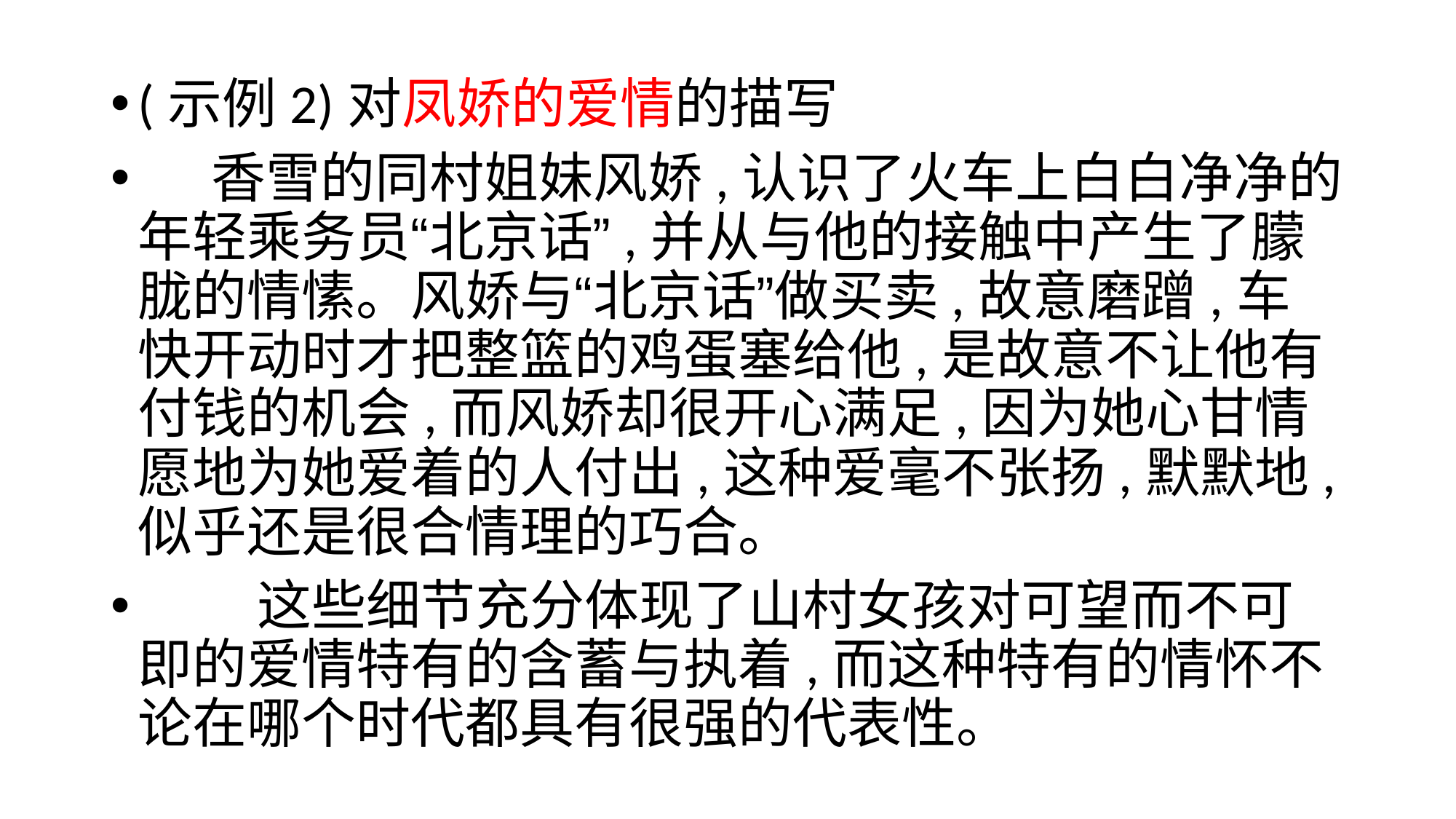

(示例2)对凤娇的爱情的描写
    香雪的同村姐妹风娇,认识了火车上白白净净的年轻乘务员“北京话”,并从与他的接触中产生了朦胧的情愫。风娇与“北京话”做买卖,故意磨蹭,车快开动时才把整篮的鸡蛋塞给他,是故意不让他有付钱的机会,而风娇却很开心满足,因为她心甘情愿地为她爱着的人付出,这种爱毫不张扬,默默地,似乎还是很合情理的巧合。
       这些细节充分体现了山村女孩对可望而不可即的爱情特有的含蓄与执着,而这种特有的情怀不论在哪个时代都具有很强的代表性。